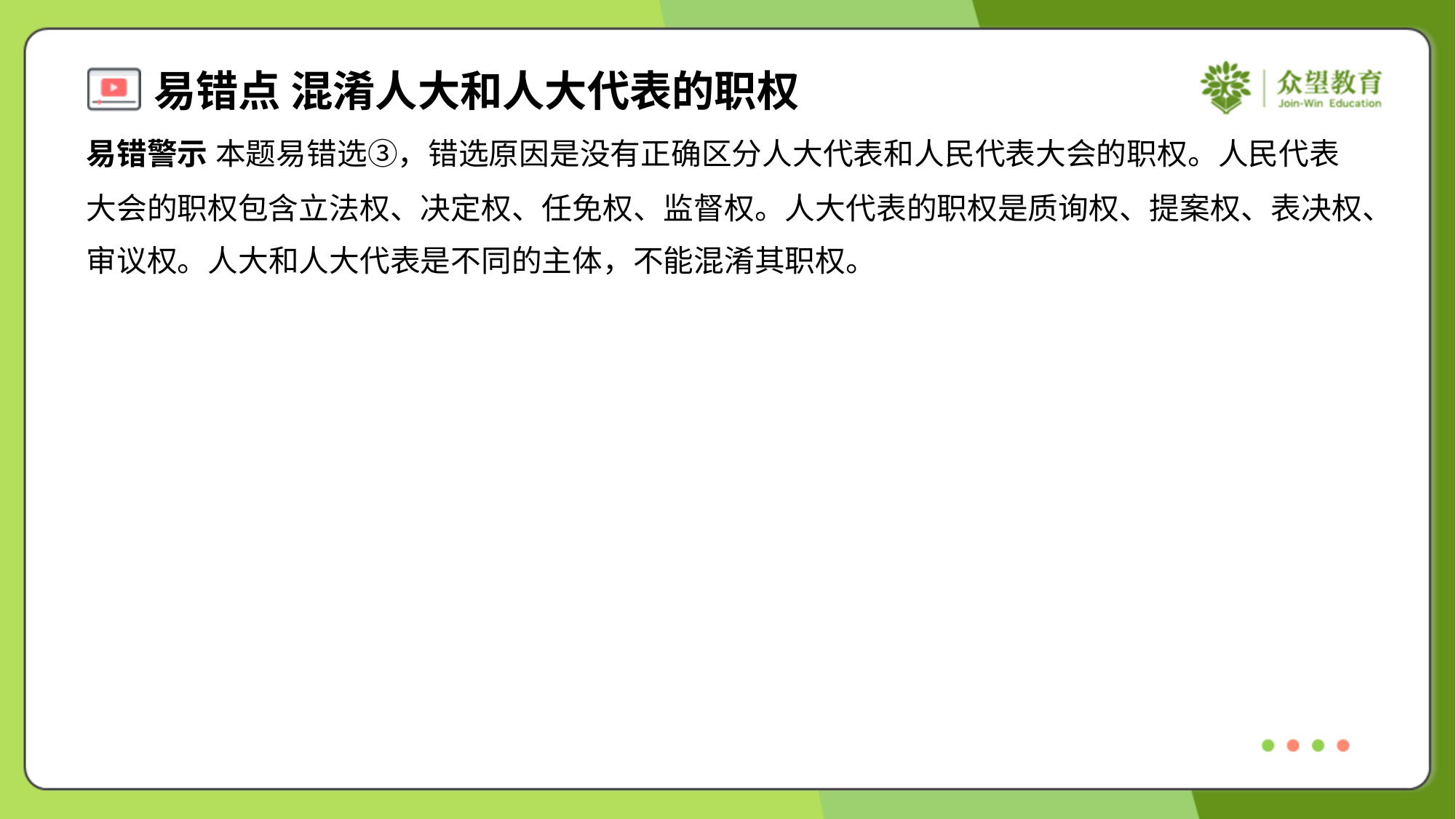

易错警示 本题易错选③，错选原因是没有正确区分人大代表和人民代表大会的职权。人民代表
大会的职权包含立法权、决定权、任免权、监督权。人大代表的职权是质询权、提案权、表决权、
审议权。人大和人大代表是不同的主体，不能混淆其职权。